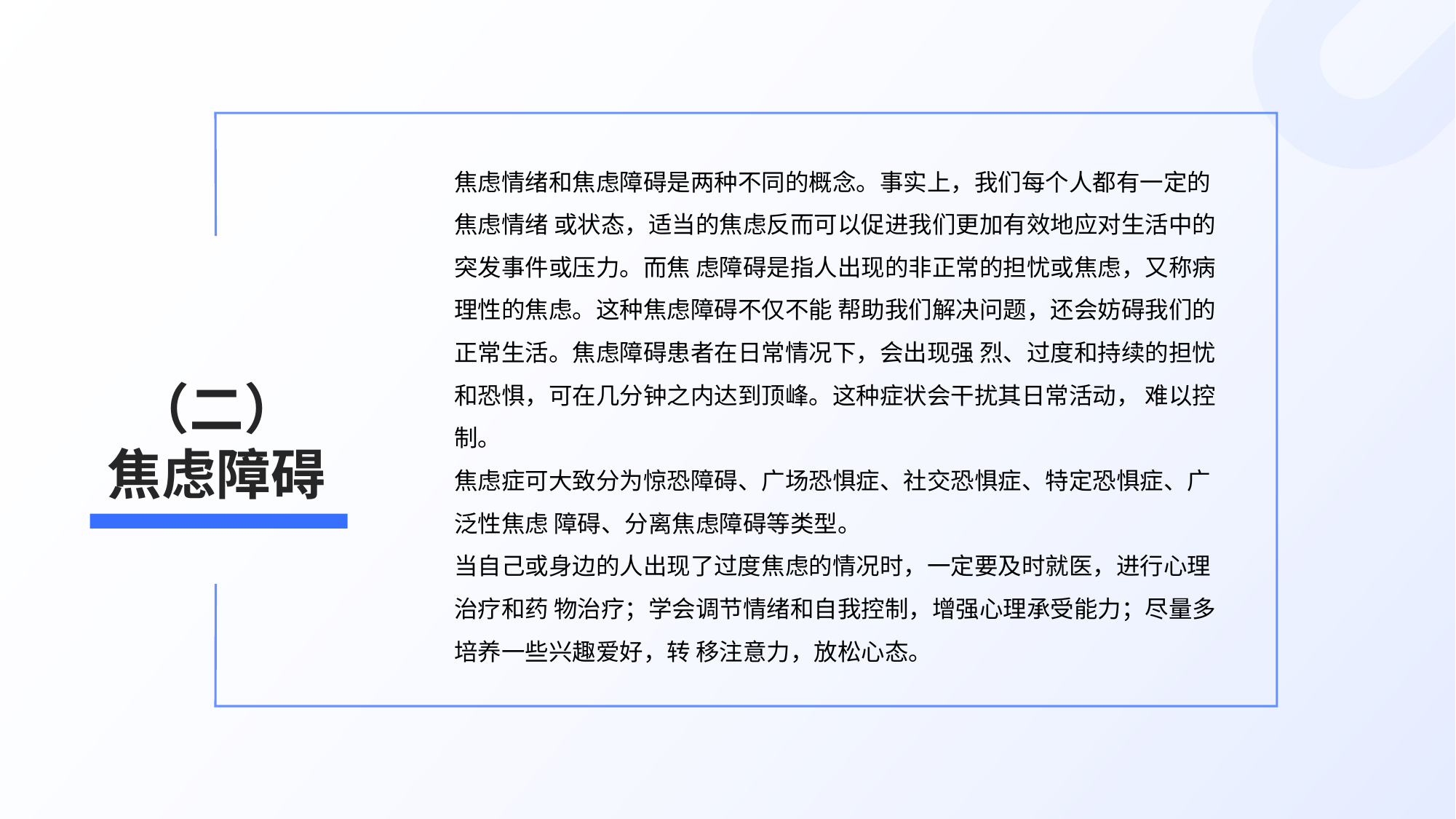

焦虑情绪和焦虑障碍是两种不同的概念。事实上，我们每个人都有一定的焦虑情绪 或状态，适当的焦虑反而可以促进我们更加有效地应对生活中的突发事件或压力。而焦 虑障碍是指人出现的非正常的担忧或焦虑，又称病理性的焦虑。这种焦虑障碍不仅不能 帮助我们解决问题，还会妨碍我们的正常生活。焦虑障碍患者在日常情况下，会出现强 烈、过度和持续的担忧和恐惧，可在几分钟之内达到顶峰。这种症状会干扰其日常活动， 难以控制。
焦虑症可大致分为惊恐障碍、广场恐惧症、社交恐惧症、特定恐惧症、广泛性焦虑 障碍、分离焦虑障碍等类型。
当自己或身边的人出现了过度焦虑的情况时，一定要及时就医，进行心理治疗和药 物治疗；学会调节情绪和自我控制，增强心理承受能力；尽量多培养一些兴趣爱好，转 移注意力，放松心态。
# （二） 焦虑障碍